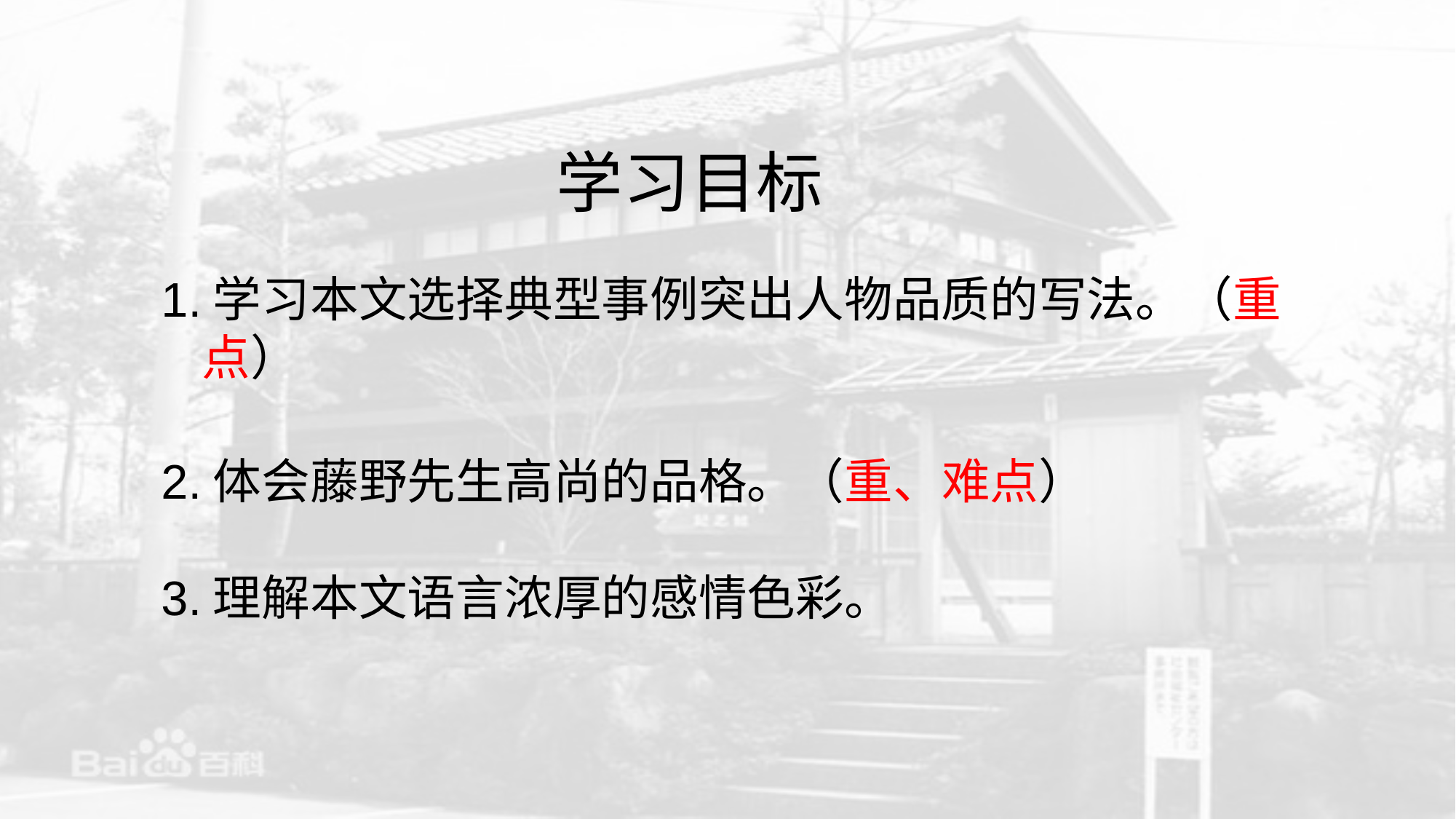

学习目标
1.学习本文选择典型事例突出人物品质的写法。（重点）

2.体会藤野先生高尚的品格。（重、难点）

3.理解本文语言浓厚的感情色彩。